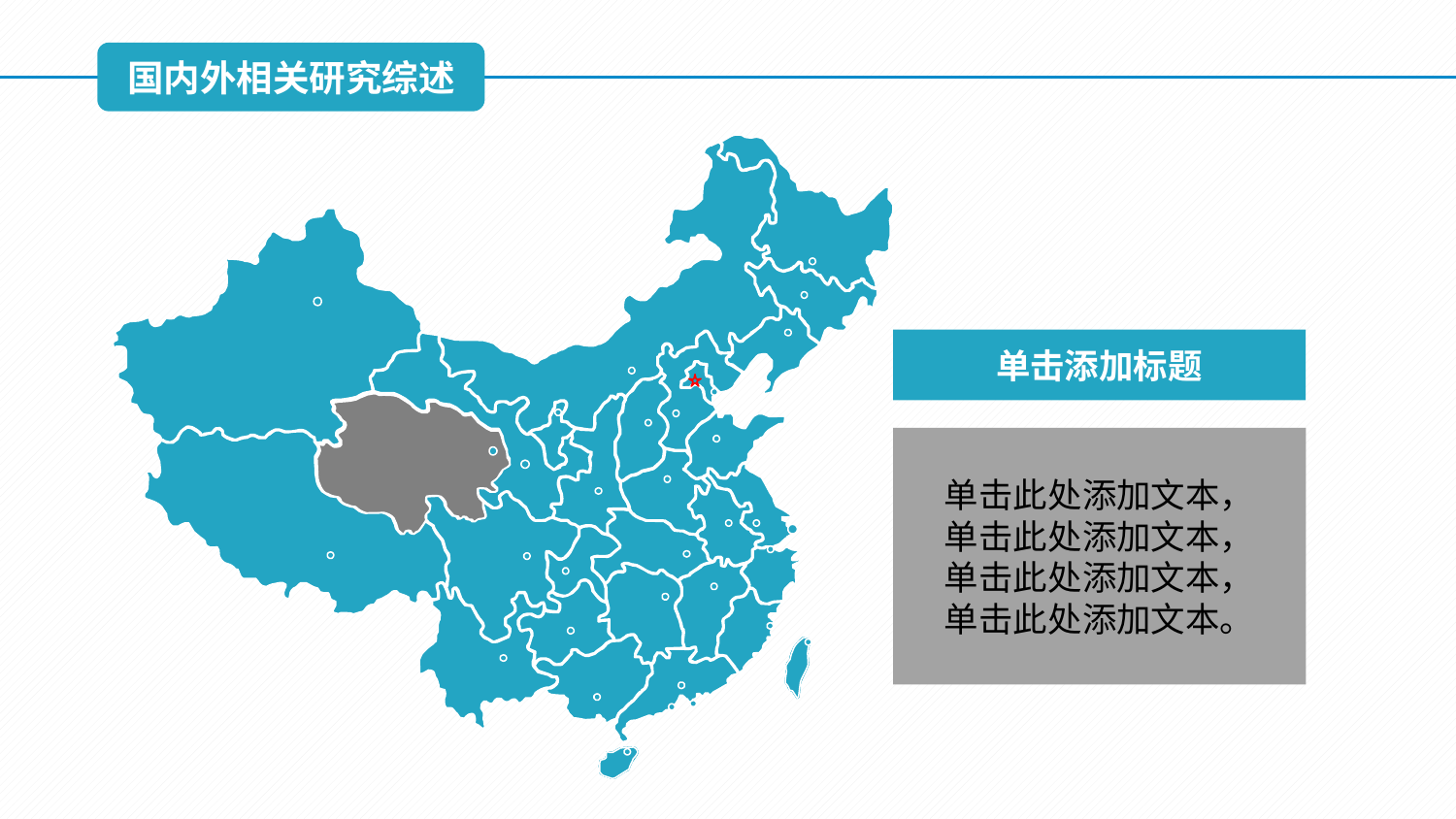

国内外相关研究综述

单击添加标题

单击此处添加文本，
单击此处添加文本，
单击此处添加文本，
单击此处添加文本。